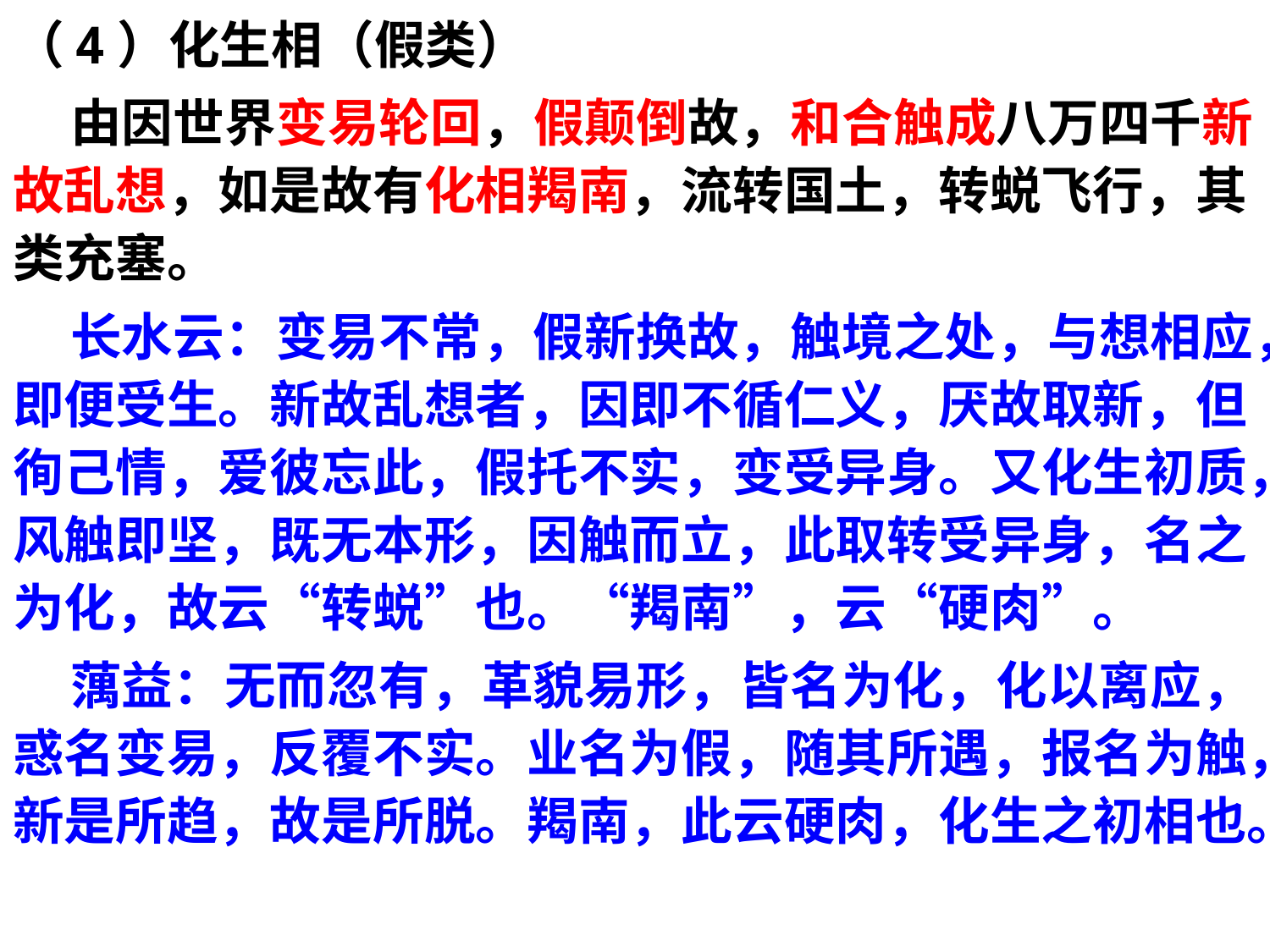

（4）化生相（假类）
    由因世界变易轮回，假颠倒故，和合触成八万四千新故乱想，如是故有化相羯南，流转国土，转蜕飞行，其类充塞。
    长水云：变易不常，假新换故，触境之处，与想相应，即便受生。新故乱想者，因即不循仁义，厌故取新，但徇己情，爱彼忘此，假托不实，变受异身。又化生初质，风触即坚，既无本形，因触而立，此取转受异身，名之为化，故云“转蜕”也。“羯南”，云“硬肉”。
    蕅益：无而忽有，革貌易形，皆名为化，化以离应，惑名变易，反覆不实。业名为假，随其所遇，报名为触，新是所趋，故是所脱。羯南，此云硬肉，化生之初相也。